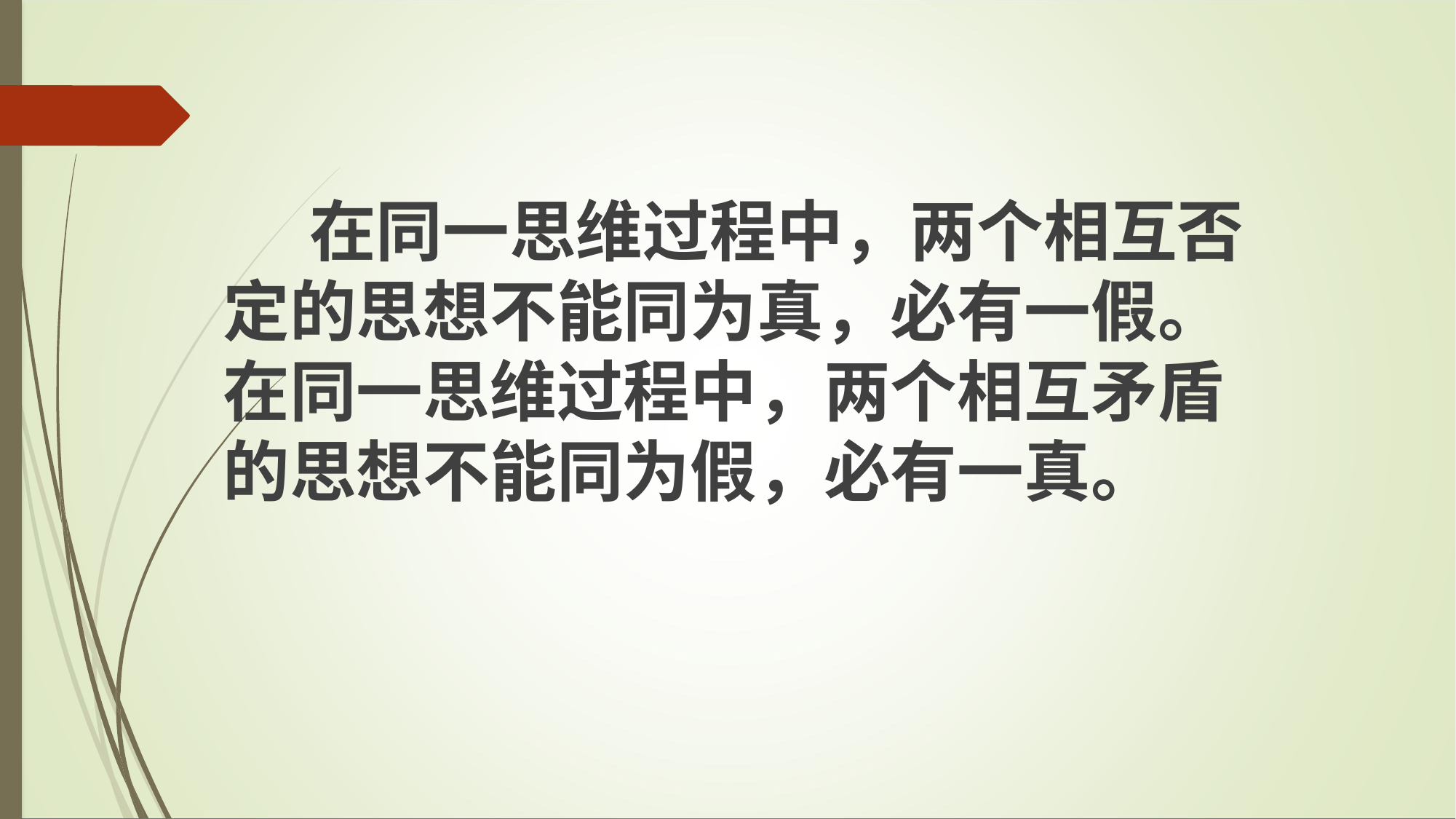

在同一思维过程中，两个相互否定的思想不能同为真，必有一假。在同一思维过程中，两个相互矛盾的思想不能同为假，必有一真。